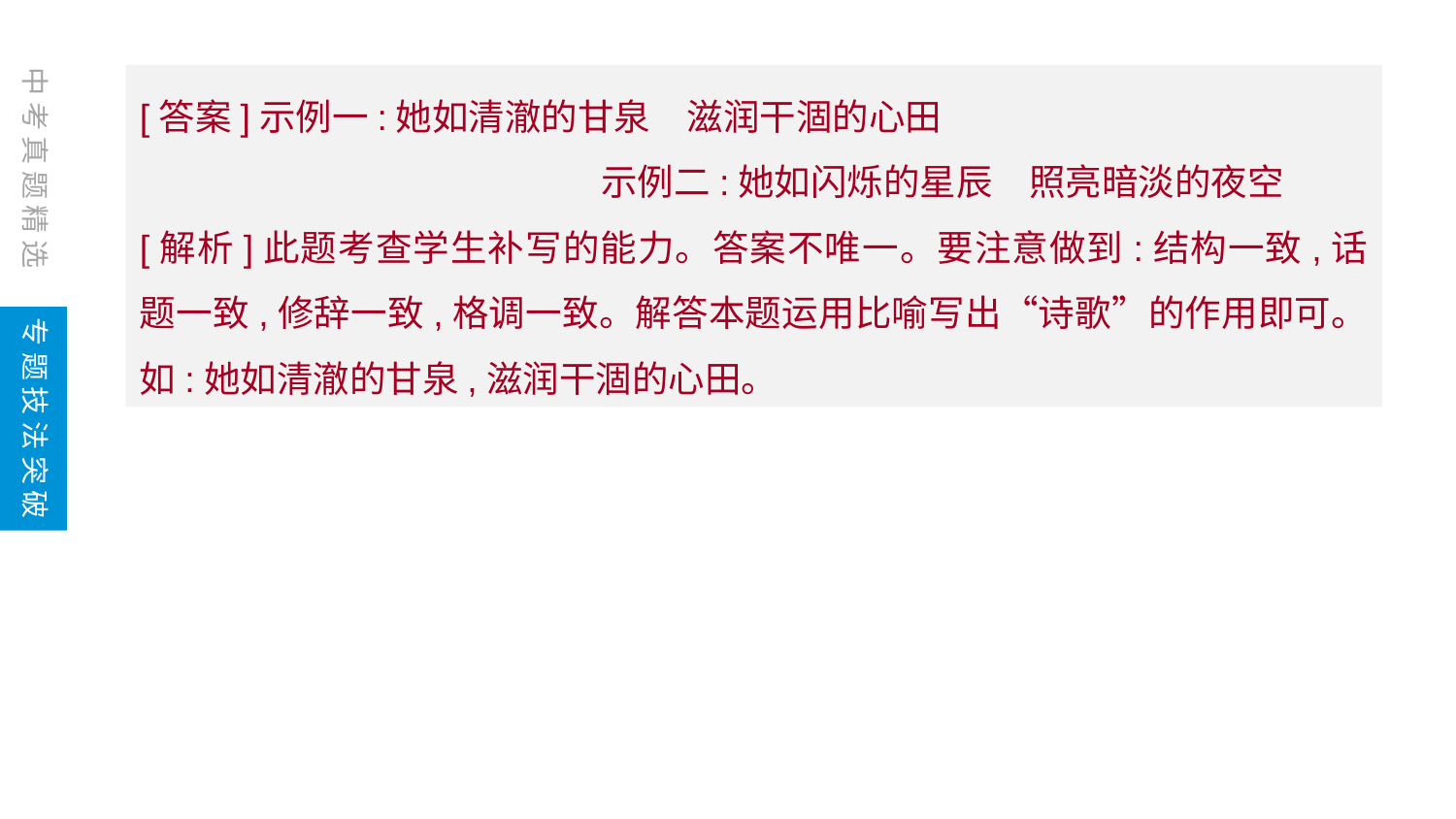

中考真题精选
[答案]示例一:她如清澈的甘泉　滋润干涸的心田						   示例二:她如闪烁的星辰　照亮暗淡的夜空
[解析]此题考查学生补写的能力。答案不唯一。要注意做到:结构一致,话题一致,修辞一致,格调一致。解答本题运用比喻写出“诗歌”的作用即可。如:她如清澈的甘泉,滋润干涸的心田。

专题技法突破